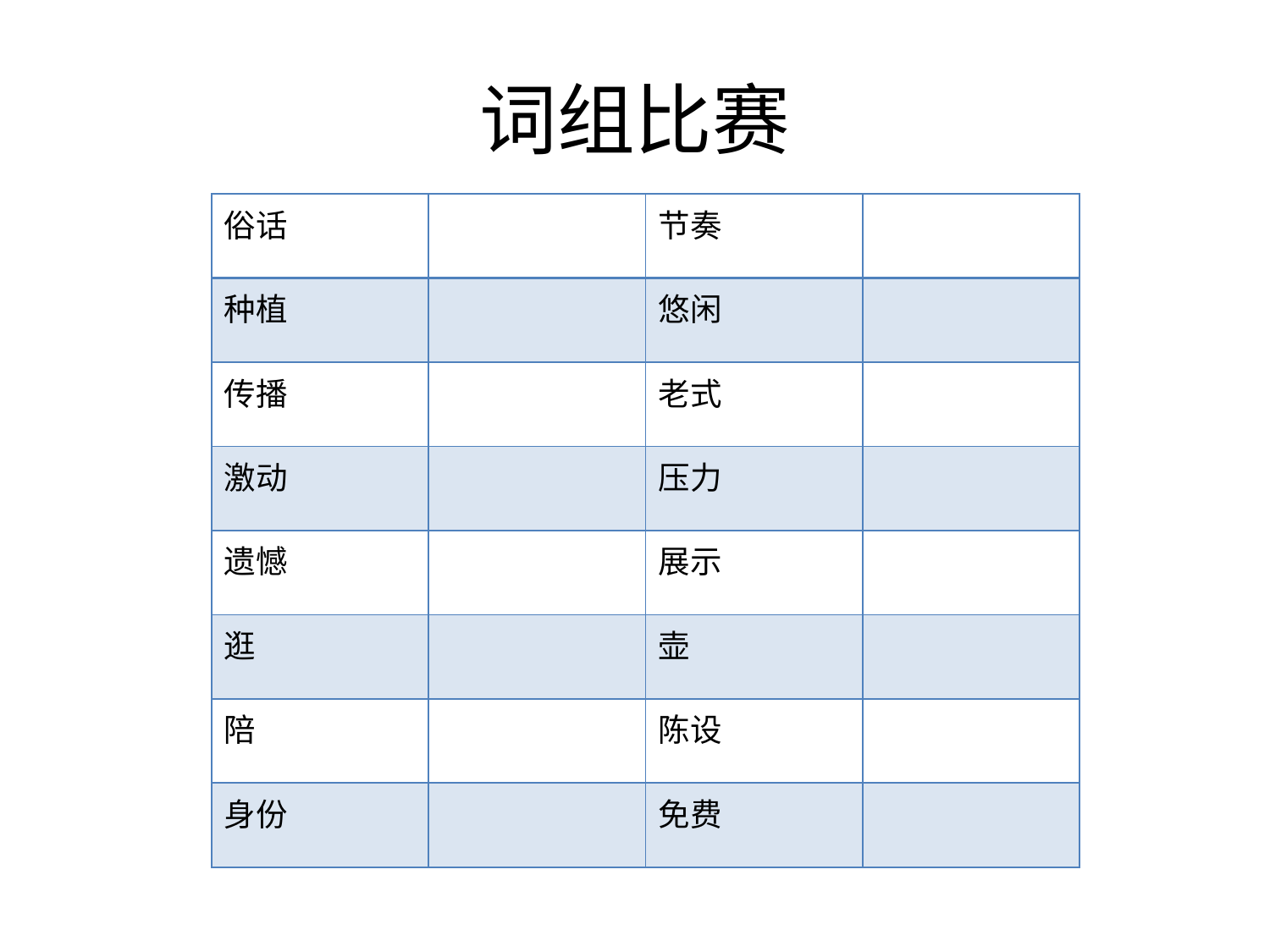

# 词组比赛
| 俗话 |  | 节奏 |  |
| --- | --- | --- | --- |
| 种植 |  | 悠闲 |  |
| 传播 |  | 老式 |  |
| 激动 |  | 压力 |  |
| 遗憾 |  | 展示 |  |
| 逛 |  | 壶 |  |
| 陪 |  | 陈设 |  |
| 身份 |  | 免费 |  |